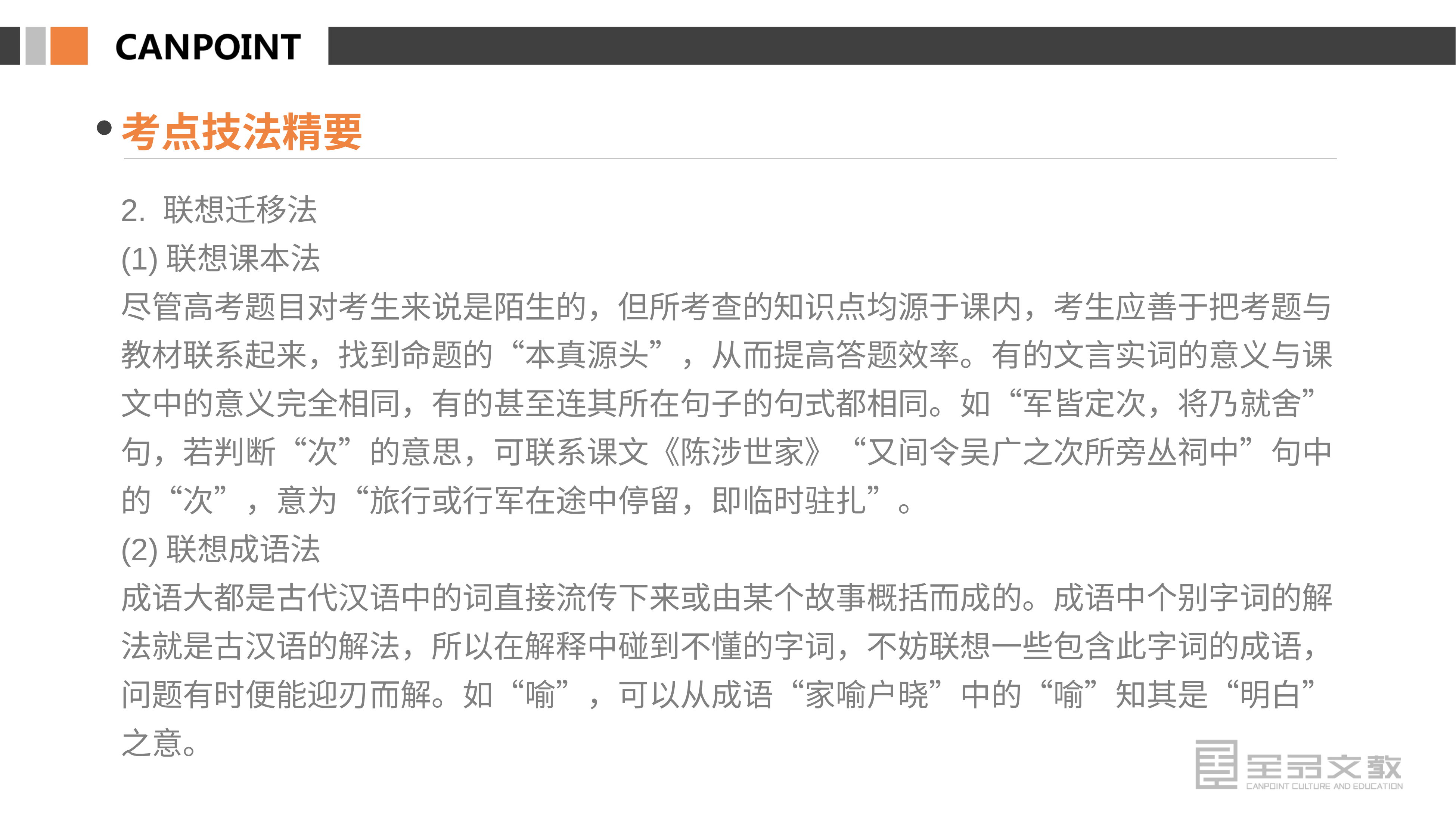

考点技法精要

2. 联想迁移法
(1)联想课本法
尽管高考题目对考生来说是陌生的，但所考查的知识点均源于课内，考生应善于把考题与教材联系起来，找到命题的“本真源头”，从而提高答题效率。有的文言实词的意义与课文中的意义完全相同，有的甚至连其所在句子的句式都相同。如“军皆定次，将乃就舍”句，若判断“次”的意思，可联系课文《陈涉世家》“又间令吴广之次所旁丛祠中”句中的“次”，意为“旅行或行军在途中停留，即临时驻扎”。
(2)联想成语法
成语大都是古代汉语中的词直接流传下来或由某个故事概括而成的。成语中个别字词的解法就是古汉语的解法，所以在解释中碰到不懂的字词，不妨联想一些包含此字词的成语，问题有时便能迎刃而解。如“喻”，可以从成语“家喻户晓”中的“喻”知其是“明白”之意。